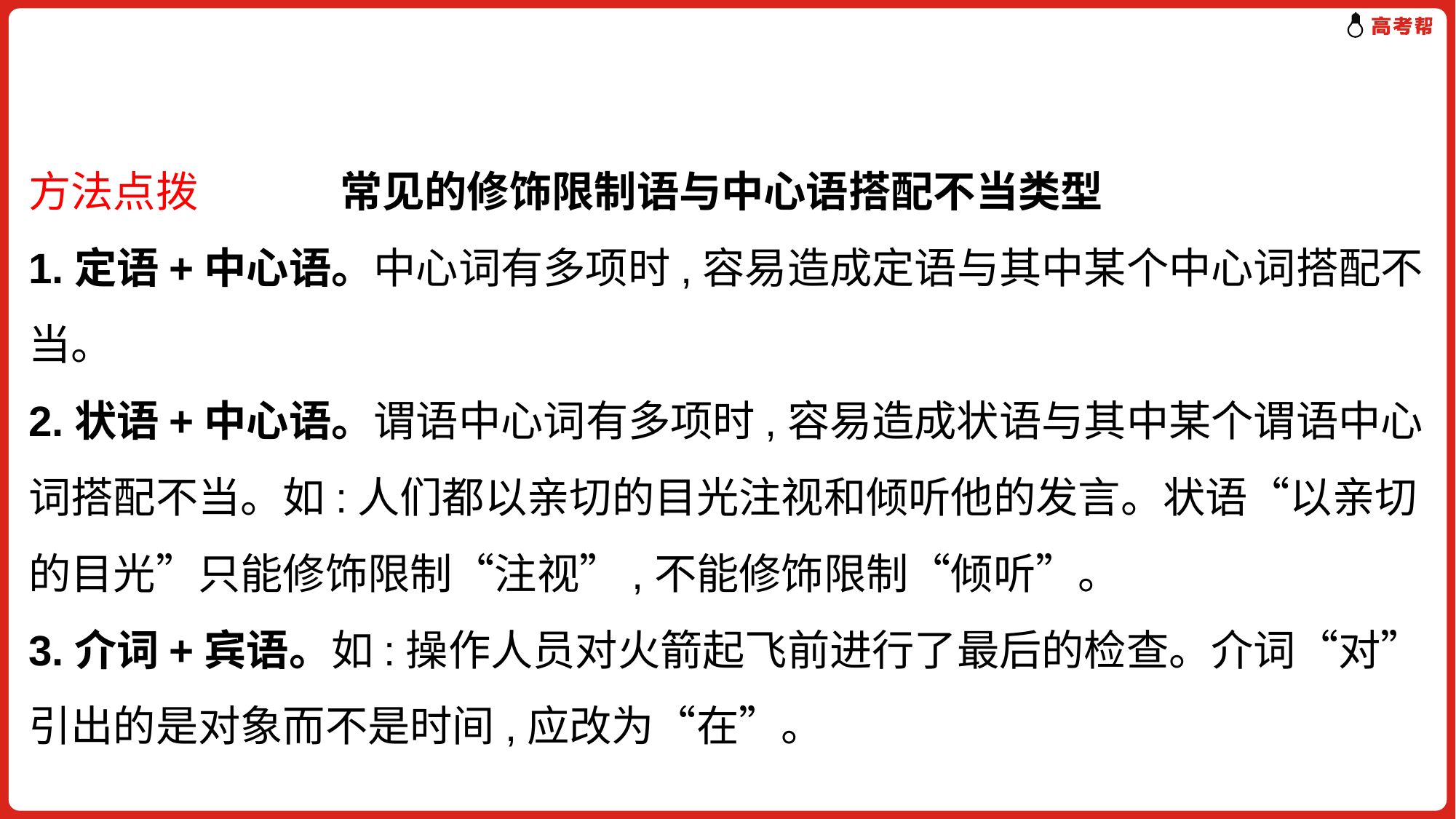

方法点拨               常见的修饰限制语与中心语搭配不当类型
1.定语+中心语。中心词有多项时,容易造成定语与其中某个中心词搭配不当。
2.状语+中心语。谓语中心词有多项时,容易造成状语与其中某个谓语中心词搭配不当。如:人们都以亲切的目光注视和倾听他的发言。状语“以亲切的目光”只能修饰限制“注视”,不能修饰限制“倾听”。
3.介词+宾语。如:操作人员对火箭起飞前进行了最后的检查。介词“对”引出的是对象而不是时间,应改为“在”。